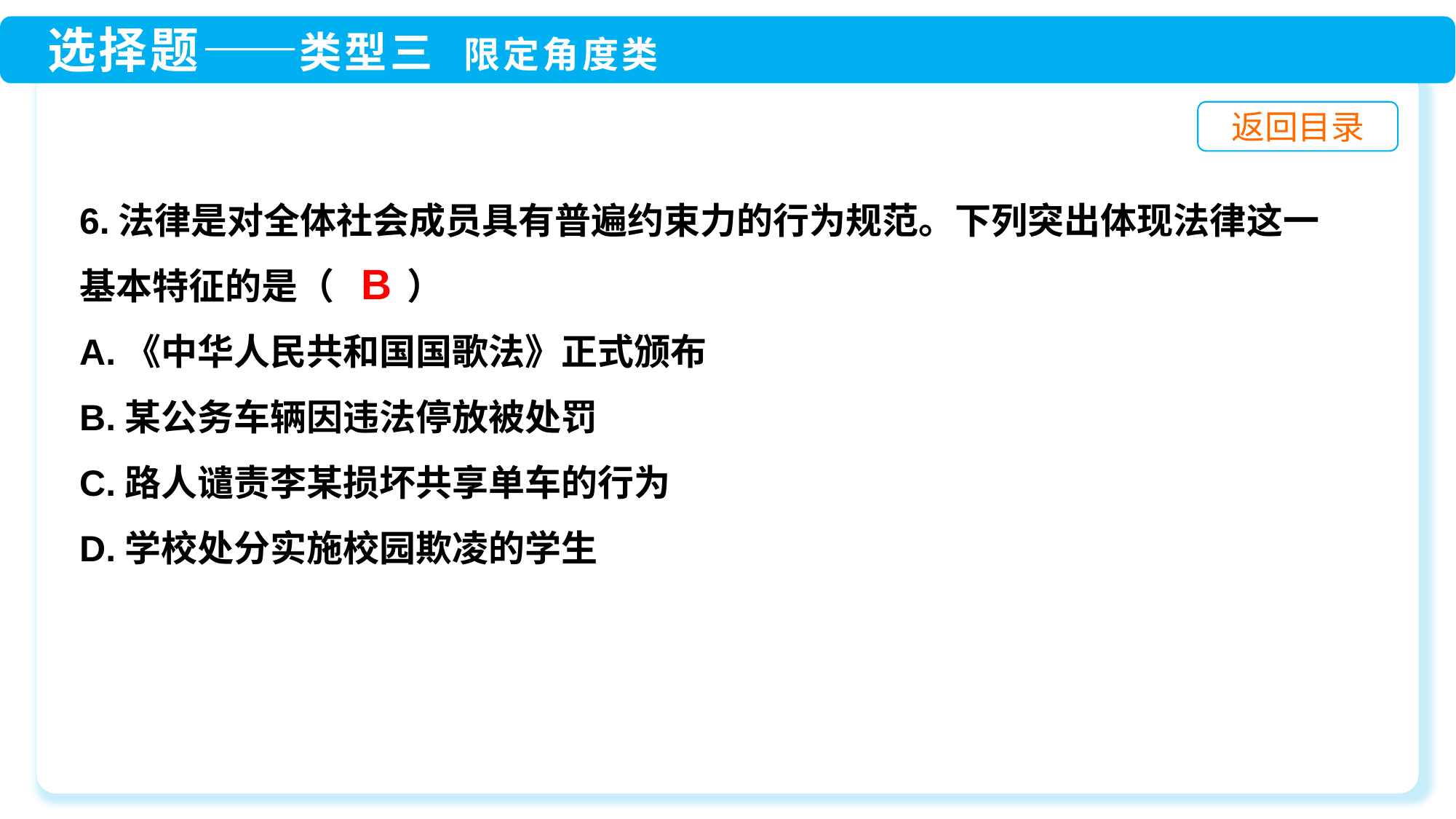

6.法律是对全体社会成员具有普遍约束力的行为规范。下列突出体现法律这一基本特征的是（　　）
A.《中华人民共和国国歌法》正式颁布
B.某公务车辆因违法停放被处罚
C.路人谴责李某损坏共享单车的行为
D.学校处分实施校园欺凌的学生

B